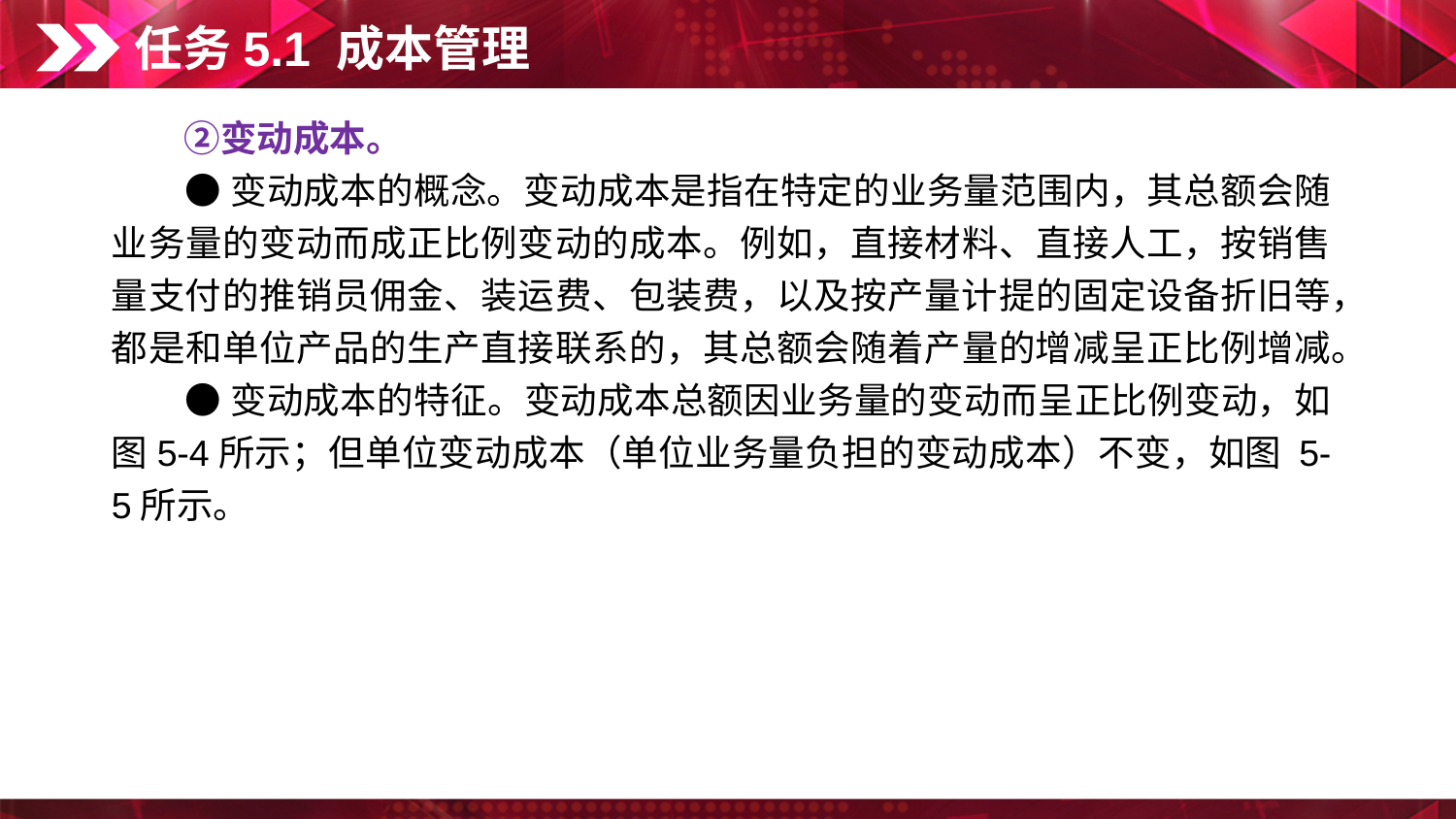

任务5.1 成本管理

　　②变动成本。
　　● 变动成本的概念。变动成本是指在特定的业务量范围内，其总额会随业务量的变动而成正比例变动的成本。例如，直接材料、直接人工，按销售量支付的推销员佣金、装运费、包装费，以及按产量计提的固定设备折旧等，都是和单位产品的生产直接联系的，其总额会随着产量的增减呈正比例增减。
　　● 变动成本的特征。变动成本总额因业务量的变动而呈正比例变动，如图5-4所示；但单位变动成本（单位业务量负担的变动成本）不变，如图 5-5所示。